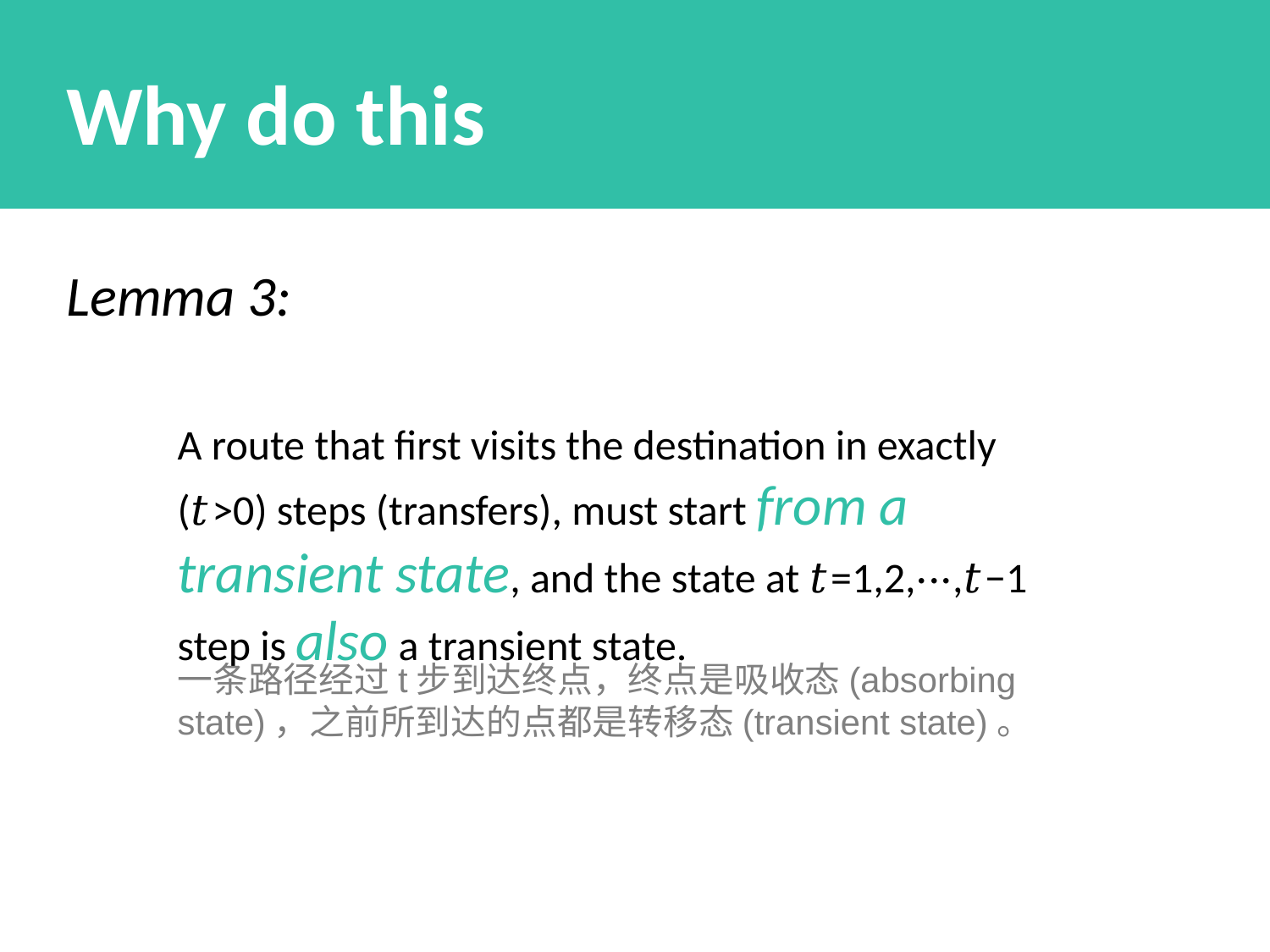

Why do this
Lemma 3:
A route that first visits the destination in exactly (𝑡>0) steps (transfers), must start from a transient state, and the state at 𝑡=1,2,⋅⋅⋅,𝑡−1 step is also a transient state.
一条路径经过t步到达终点，终点是吸收态(absorbing state)，之前所到达的点都是转移态(transient state)。